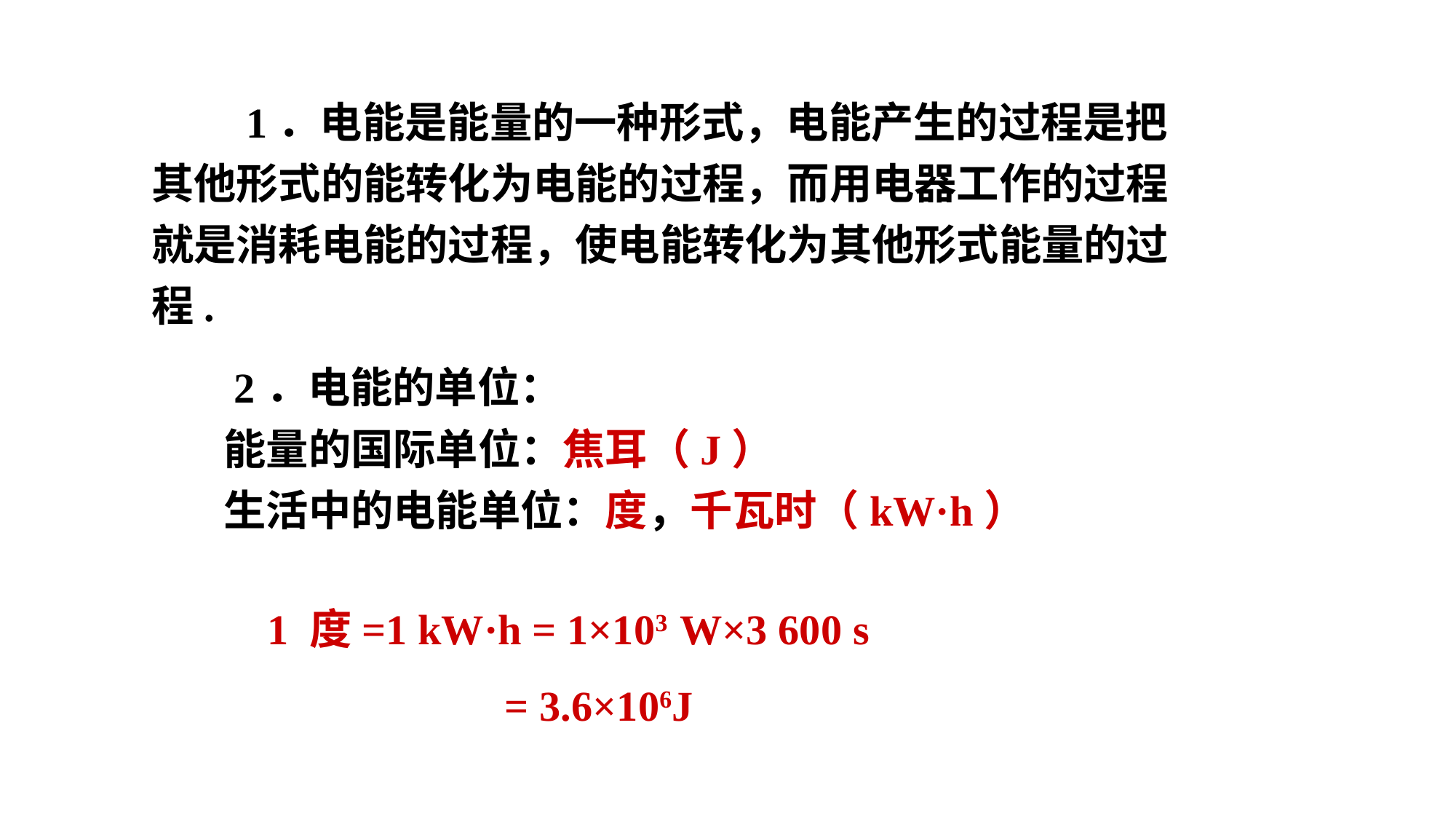

1．电能是能量的一种形式，电能产生的过程是把其他形式的能转化为电能的过程，而用电器工作的过程就是消耗电能的过程，使电能转化为其他形式能量的过程.
　　2．电能的单位：
　　能量的国际单位：焦耳（J）
　　生活中的电能单位：度，千瓦时（kW·h）
　　1 度=1 kW·h = 1×103  W×3 600 s
 　　　　　　     = 3.6×106J